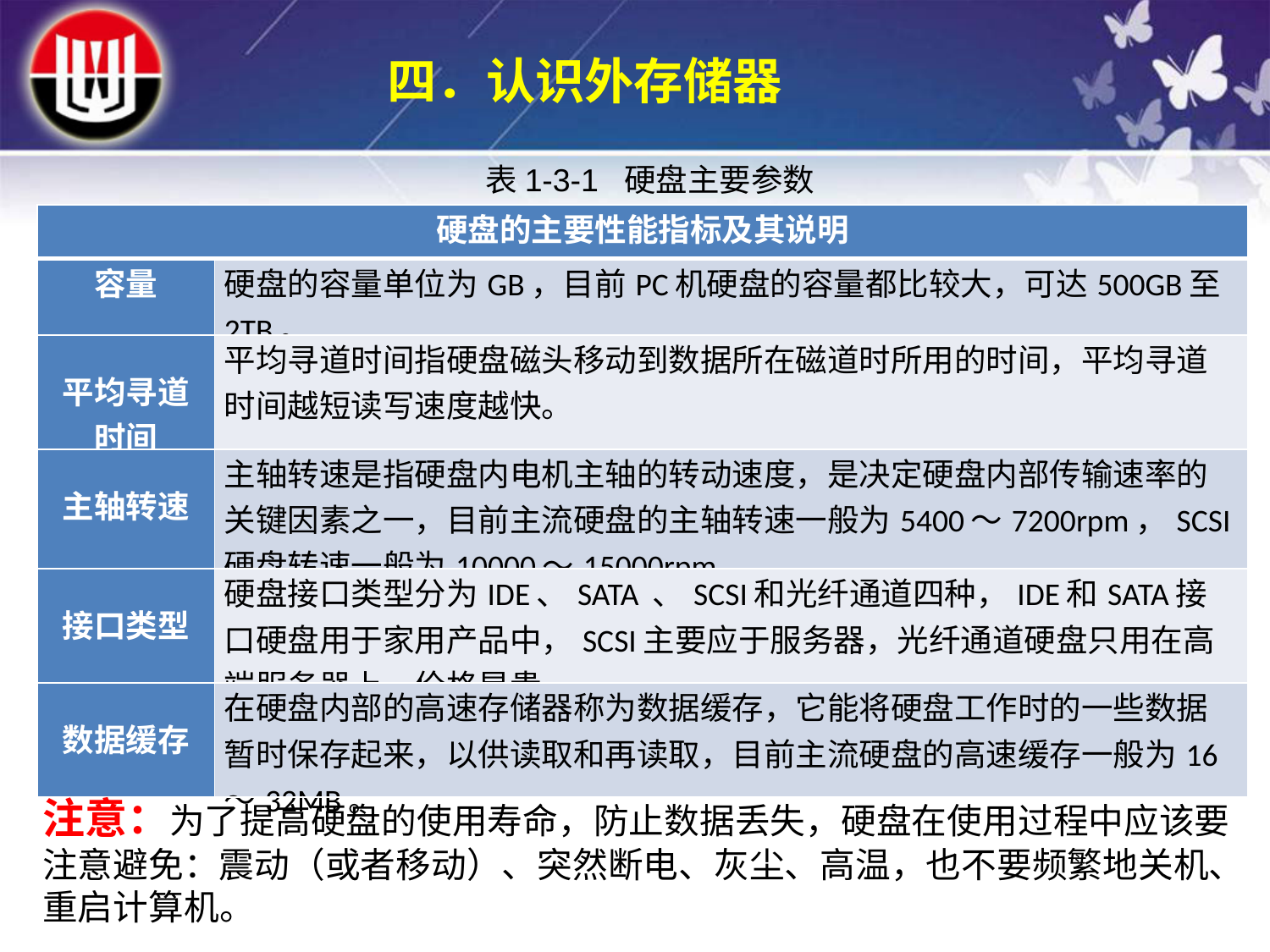

四．认识外存储器
表1-3-1  硬盘主要参数
| 硬盘的主要性能指标及其说明 |  |
| --- | --- |
| 容量 | 硬盘的容量单位为GB，目前PC机硬盘的容量都比较大，可达500GB至2TB。 |
| 平均寻道时间 | 平均寻道时间指硬盘磁头移动到数据所在磁道时所用的时间，平均寻道时间越短读写速度越快。 |
| 主轴转速 | 主轴转速是指硬盘内电机主轴的转动速度，是决定硬盘内部传输速率的关键因素之一，目前主流硬盘的主轴转速一般为5400～7200rpm，SCSI硬盘转速一般为10000～15000rpm。 |
| 接口类型 | 硬盘接口类型分为IDE、SATA 、SCSI和光纤通道四种，IDE和SATA接口硬盘用于家用产品中，SCSI主要应于服务器，光纤通道硬盘只用在高端服务器上，价格昂贵。 |
| 数据缓存 | 在硬盘内部的高速存储器称为数据缓存，它能将硬盘工作时的一些数据暂时保存起来，以供读取和再读取，目前主流硬盘的高速缓存一般为16～32MB。 |
注意：为了提高硬盘的使用寿命，防止数据丢失，硬盘在使用过程中应该要注意避免：震动（或者移动）、突然断电、灰尘、高温，也不要频繁地关机、重启计算机。